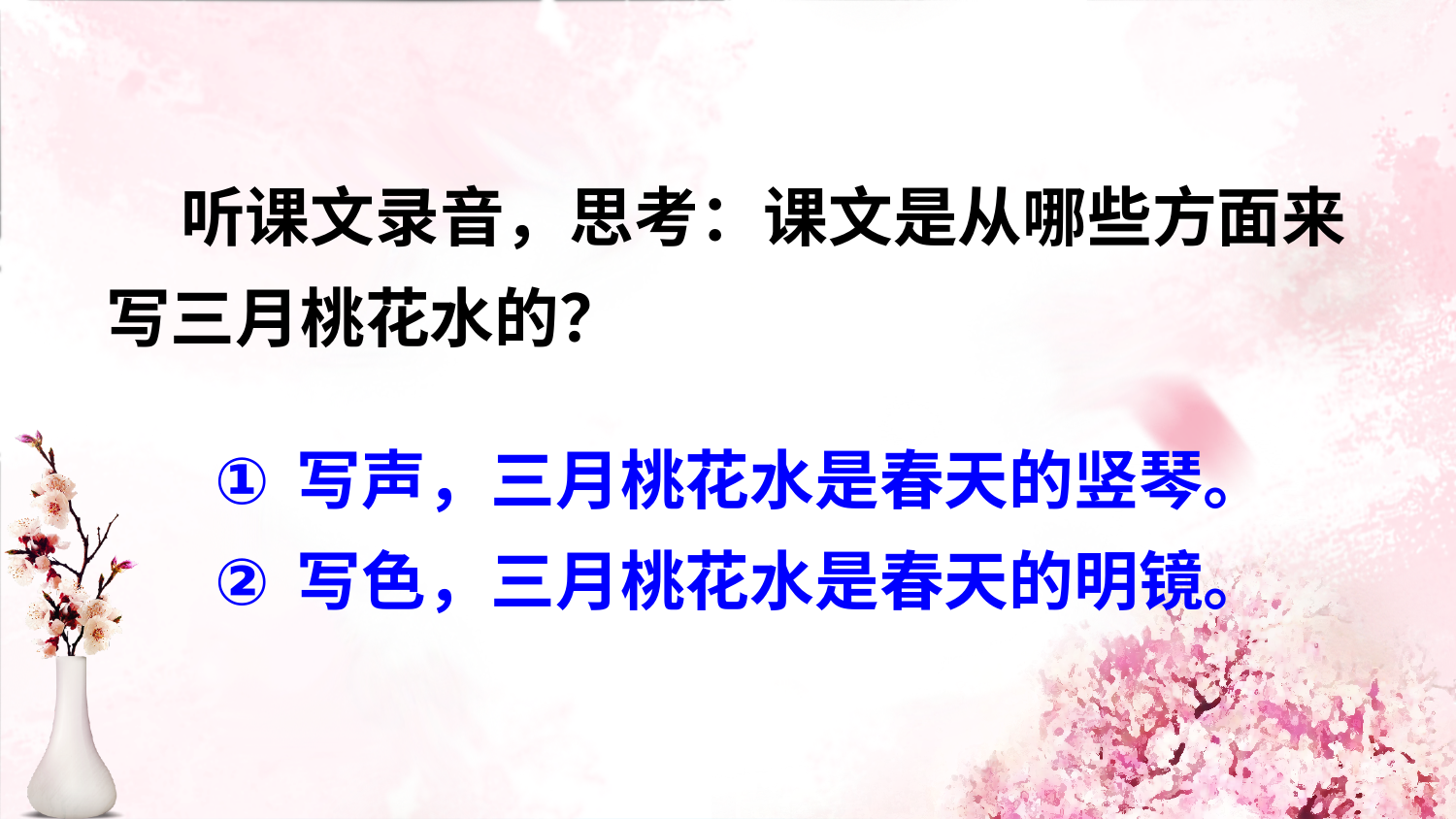

听课文录音，思考：课文是从哪些方面来写三月桃花水的？
写声，三月桃花水是春天的竖琴。
写色，三月桃花水是春天的明镜。